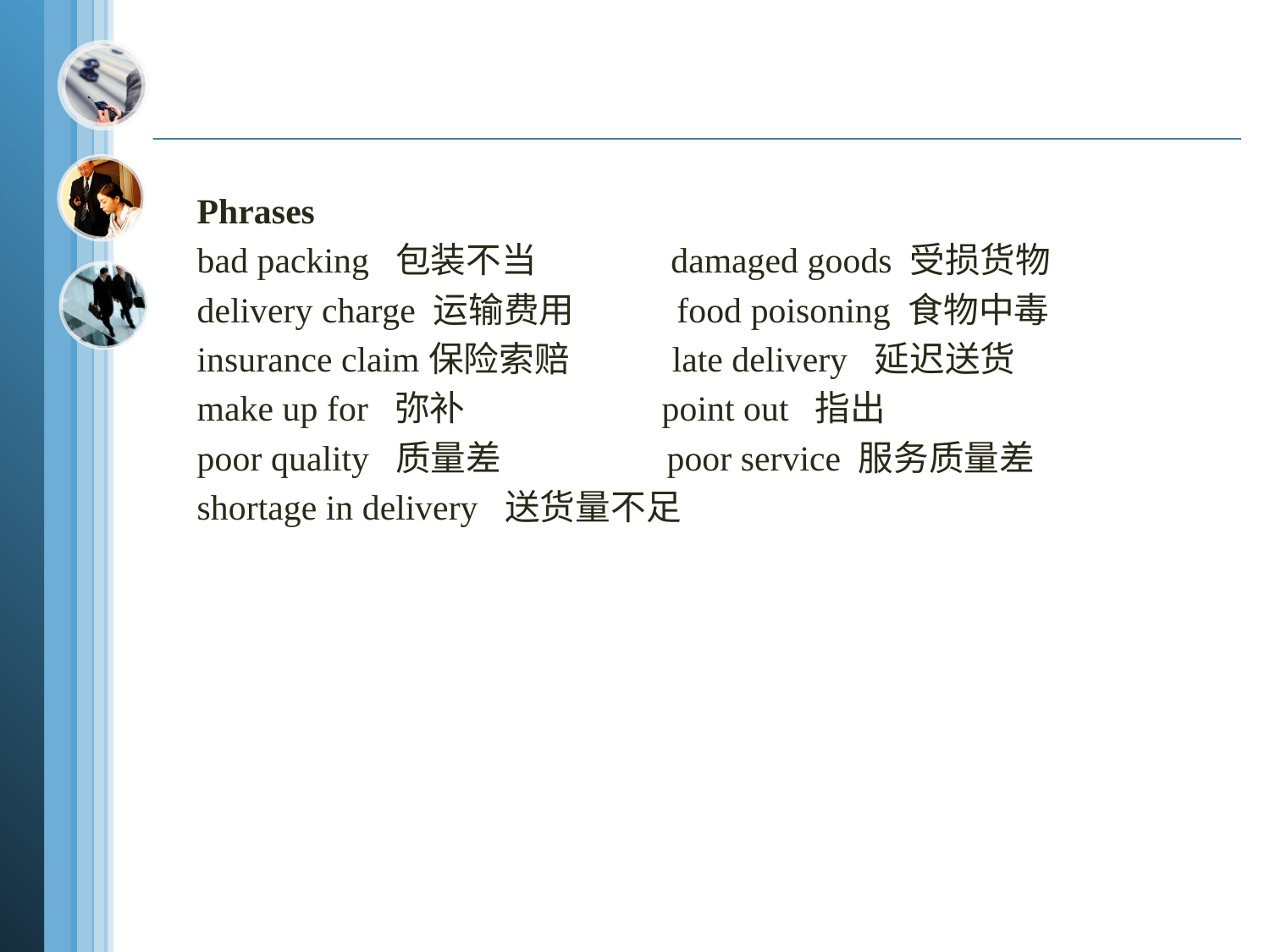

Phrases
bad packing  包装不当                damaged goods 受损货物
delivery charge 运输费用            food poisoning 食物中毒
insurance claim保险索赔            late delivery  延迟送货
make up for  弥补                        point out  指出
poor quality  质量差                    poor service 服务质量差
shortage in delivery  送货量不足